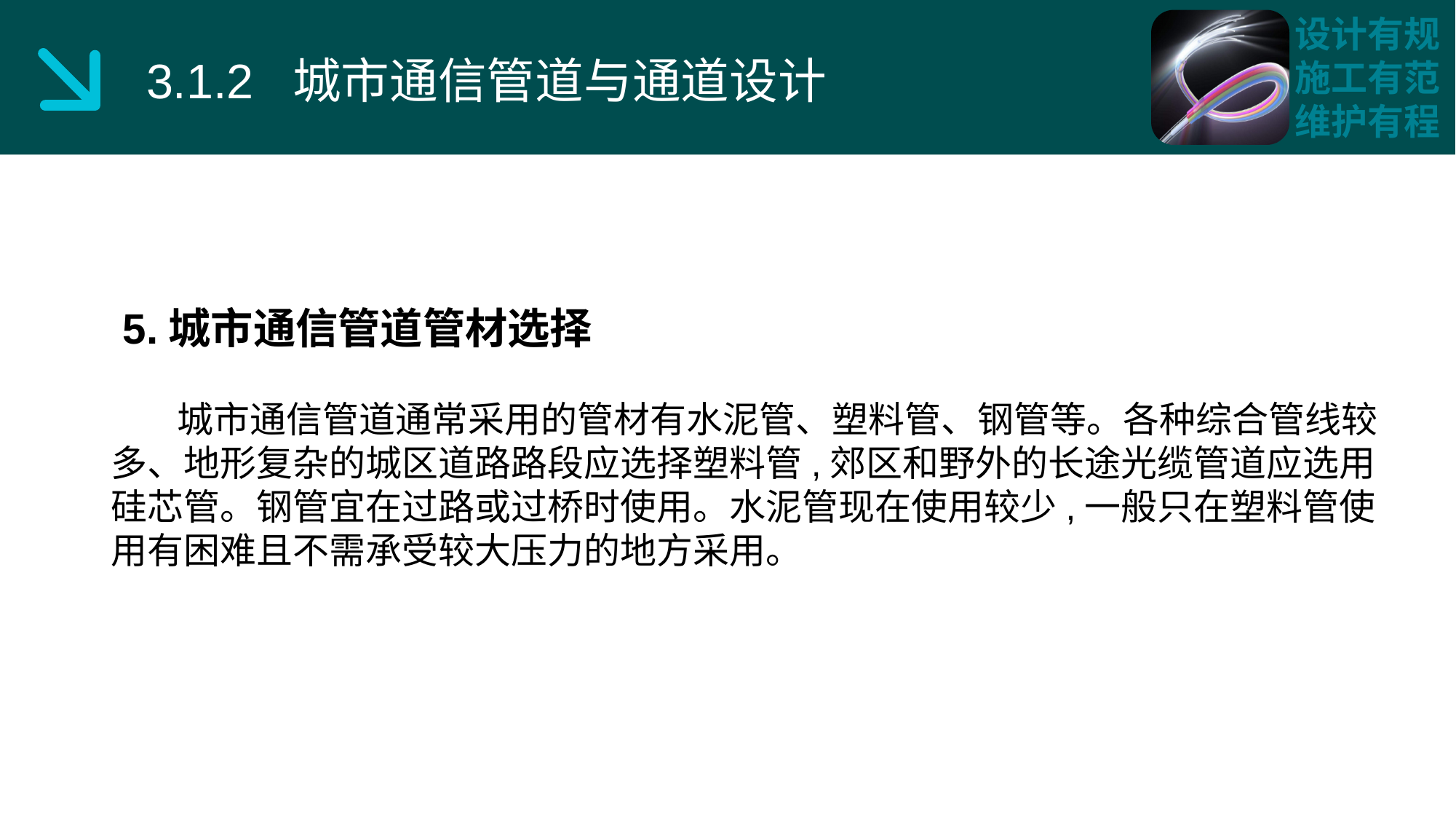

3.1.2  城市通信管道与通道设计

 5.城市通信管道管材选择

       城市通信管道通常采用的管材有水泥管、塑料管、钢管等。各种综合管线较多、地形复杂的城区道路路段应选择塑料管,郊区和野外的长途光缆管道应选用硅芯管。钢管宜在过路或过桥时使用。水泥管现在使用较少,一般只在塑料管使用有困难且不需承受较大压力的地方采用。